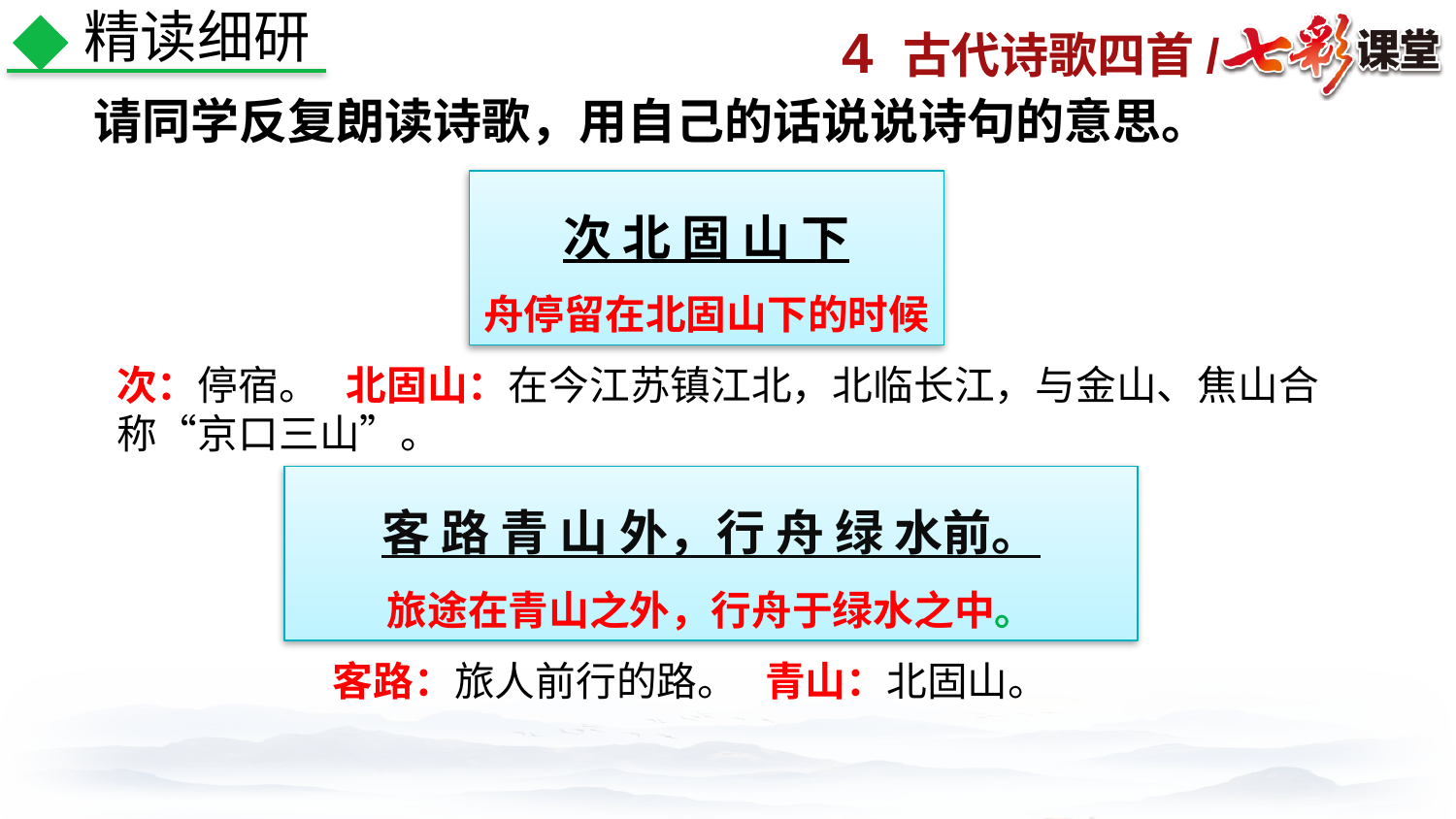

精读细研

请同学反复朗读诗歌，用自己的话说说诗句的意思。
次 北 固 山 下
舟停留在北固山下的时候
次：停宿。   北固山：在今江苏镇江北，北临长江，与金山、焦山合称“京口三山”。
客 路 青 山 外，行 舟 绿 水前。
旅途在青山之外，行舟于绿水之中。
客路：旅人前行的路。   青山：北固山。